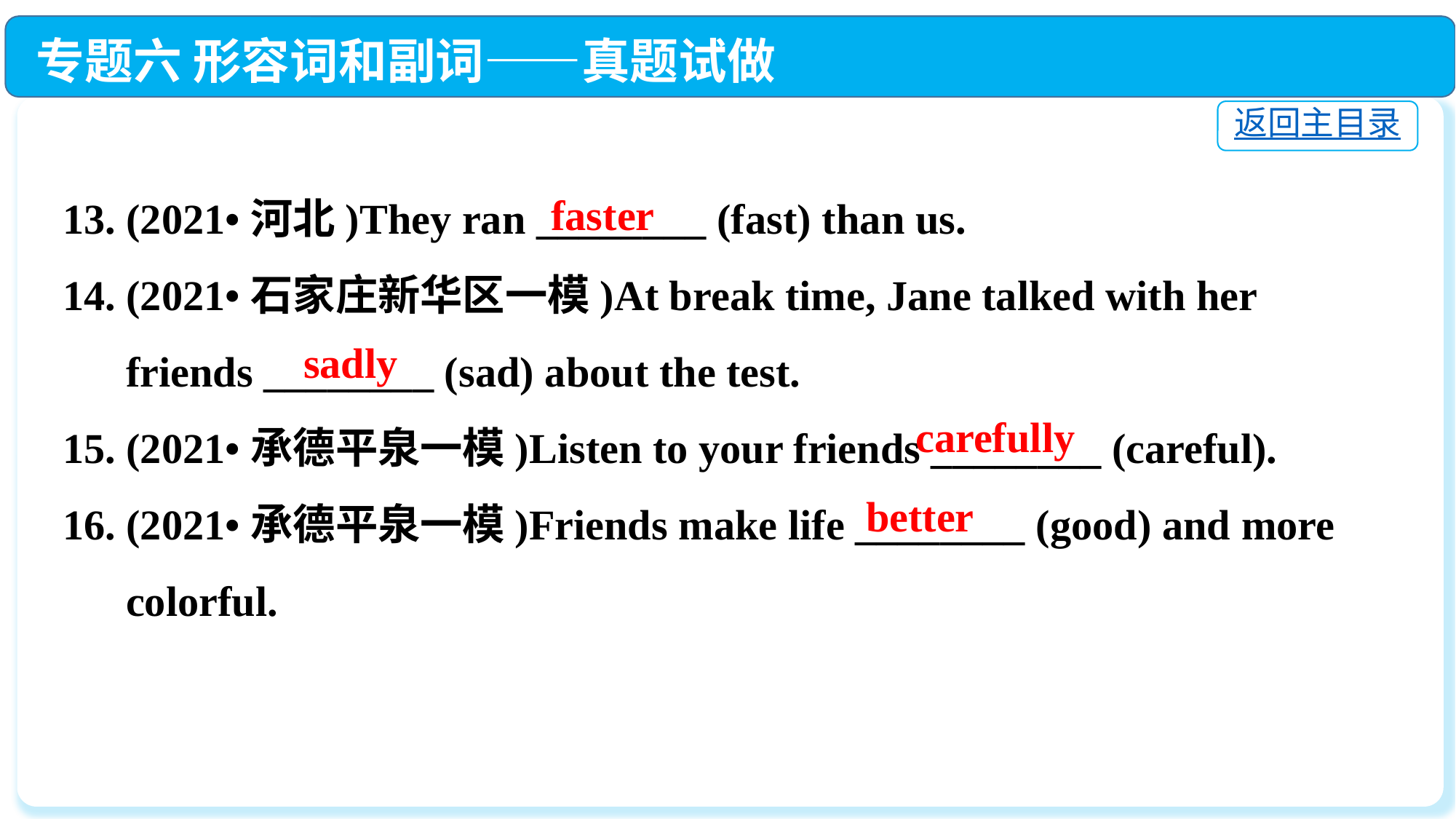

专题六 形容词和副词——真题试做

返回主目录
13. (2021•河北)They ran ________ (fast) than us.
14. (2021•石家庄新华区一模)At break time, Jane talked with her
      friends ________ (sad) about the test.
15. (2021•承德平泉一模)Listen to your friends ________ (careful).
16. (2021•承德平泉一模)Friends make life ________ (good) and more
      colorful.

faster
 sadly
 carefully
 better